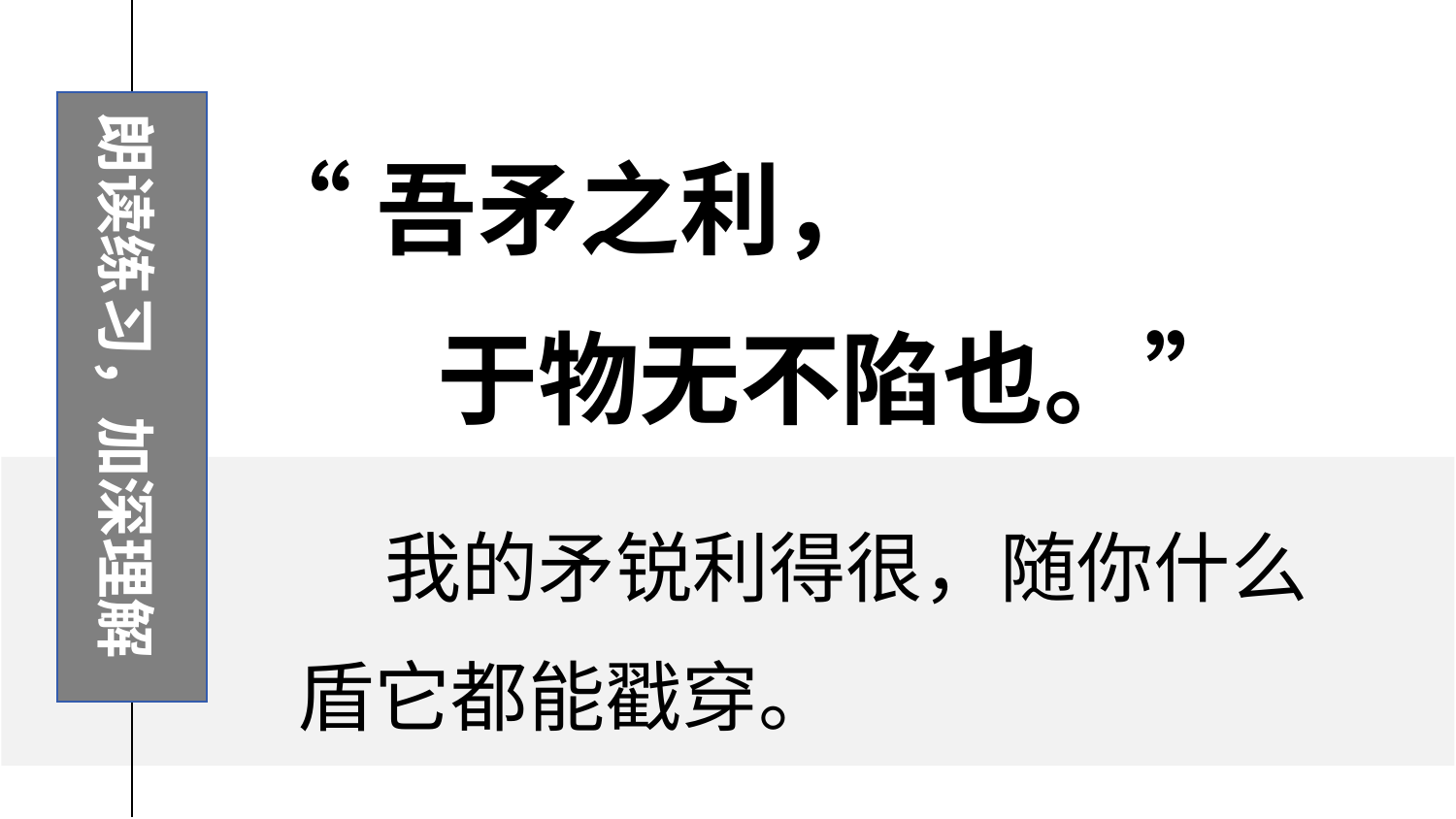

“吾矛之利，
       于物无不陷也。”
朗读练习，加深理解

    我的矛锐利得很，随你什么盾它都能戳穿。